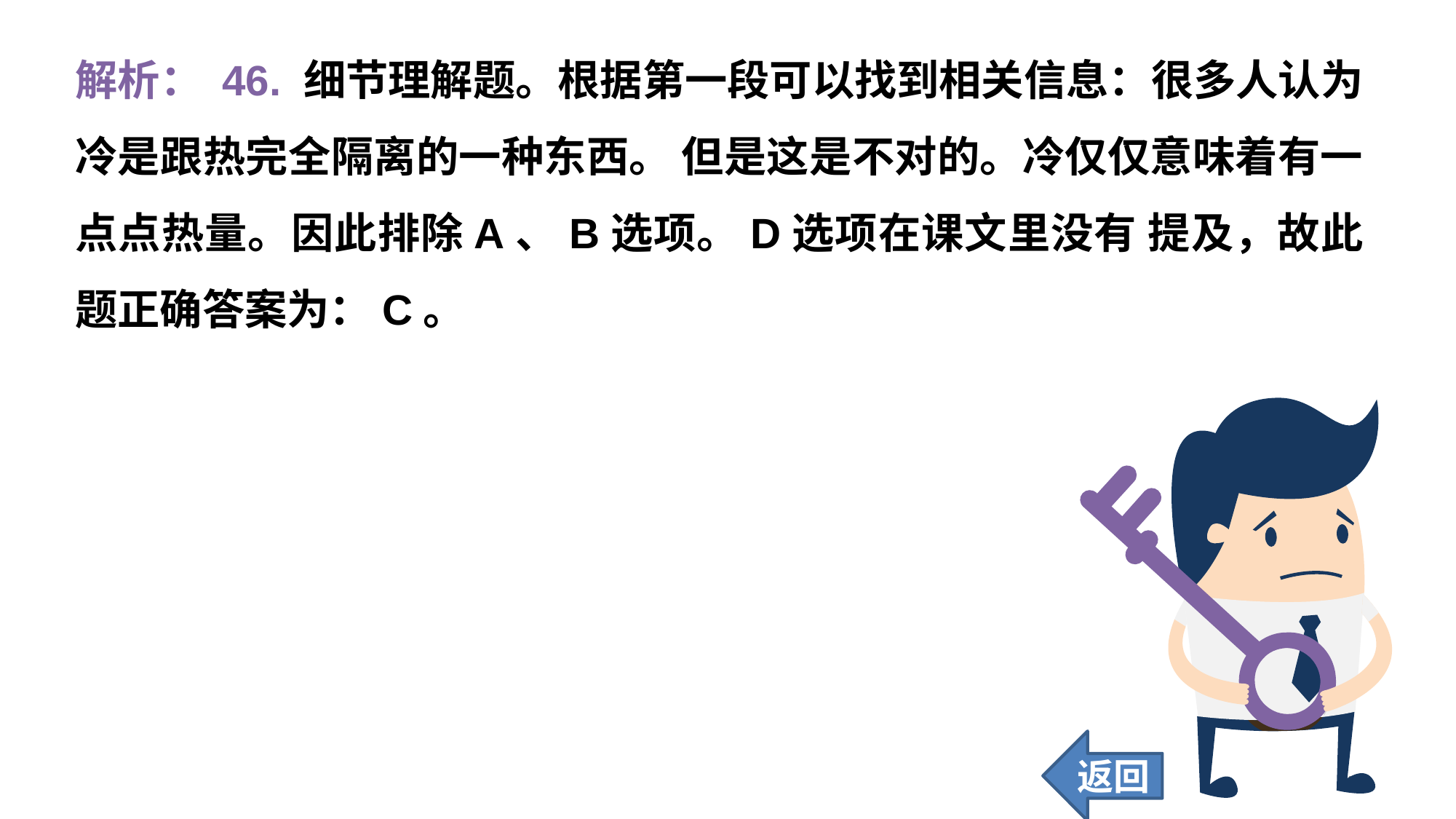

解析： 46. 细节理解题。根据第一段可以找到相关信息：很多人认为冷是跟热完全隔离的一种东西。 但是这是不对的。冷仅仅意味着有一点点热量。因此排除A、B选项。D选项在课文里没有 提及，故此题正确答案为：C。

返回
431